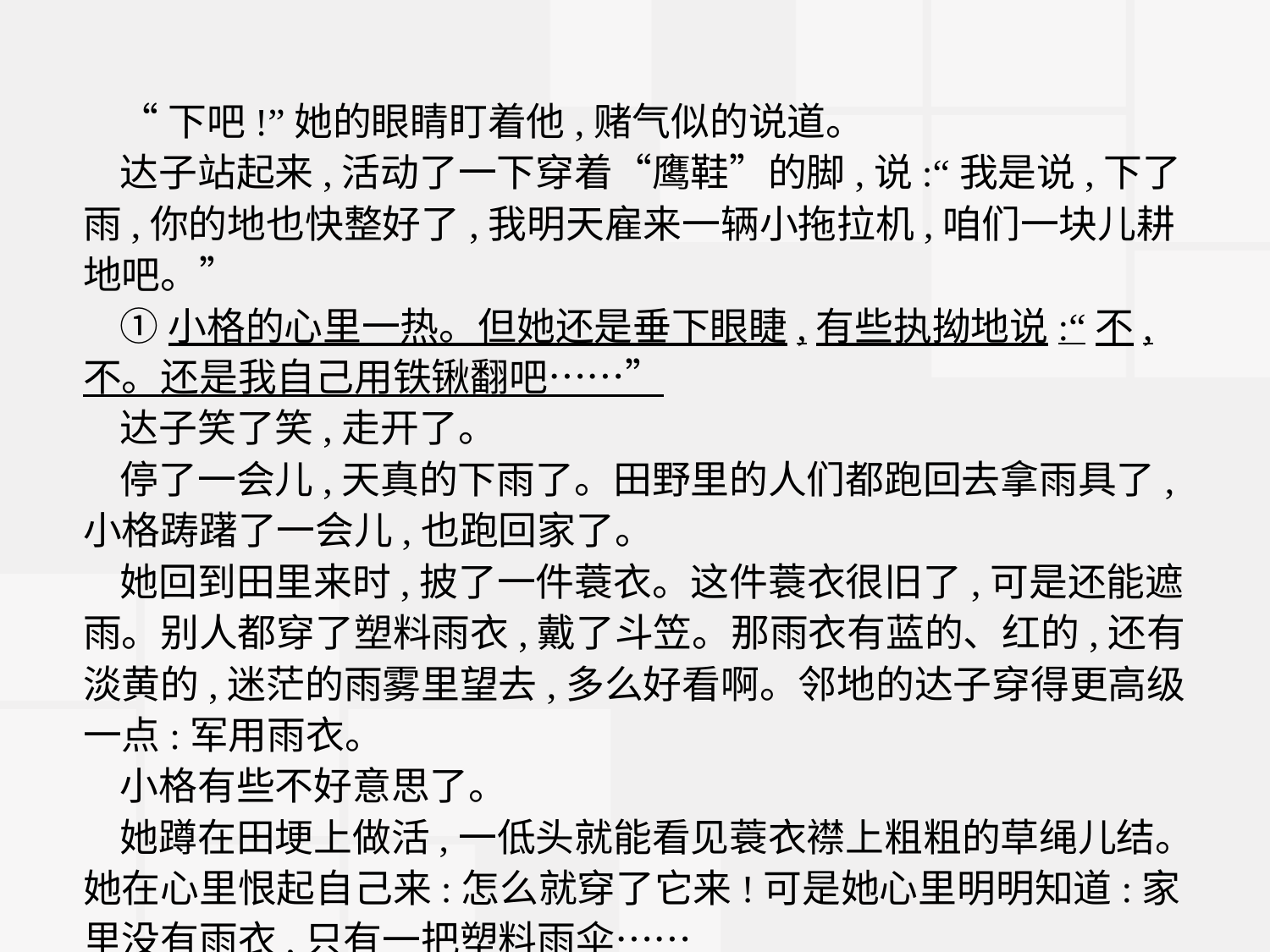

“下吧!”她的眼睛盯着他,赌气似的说道。
达子站起来,活动了一下穿着“鹰鞋”的脚,说:“我是说,下了雨,你的地也快整好了,我明天雇来一辆小拖拉机,咱们一块儿耕地吧。”
①小格的心里一热。但她还是垂下眼睫,有些执拗地说:“不,不。还是我自己用铁锹翻吧……”
达子笑了笑,走开了。
停了一会儿,天真的下雨了。田野里的人们都跑回去拿雨具了,小格踌躇了一会儿,也跑回家了。
她回到田里来时,披了一件蓑衣。这件蓑衣很旧了,可是还能遮雨。别人都穿了塑料雨衣,戴了斗笠。那雨衣有蓝的、红的,还有淡黄的,迷茫的雨雾里望去,多么好看啊。邻地的达子穿得更高级一点:军用雨衣。
小格有些不好意思了。
她蹲在田埂上做活,一低头就能看见蓑衣襟上粗粗的草绳儿结。她在心里恨起自己来:怎么就穿了它来!可是她心里明明知道:家里没有雨衣,只有一把塑料雨伞……